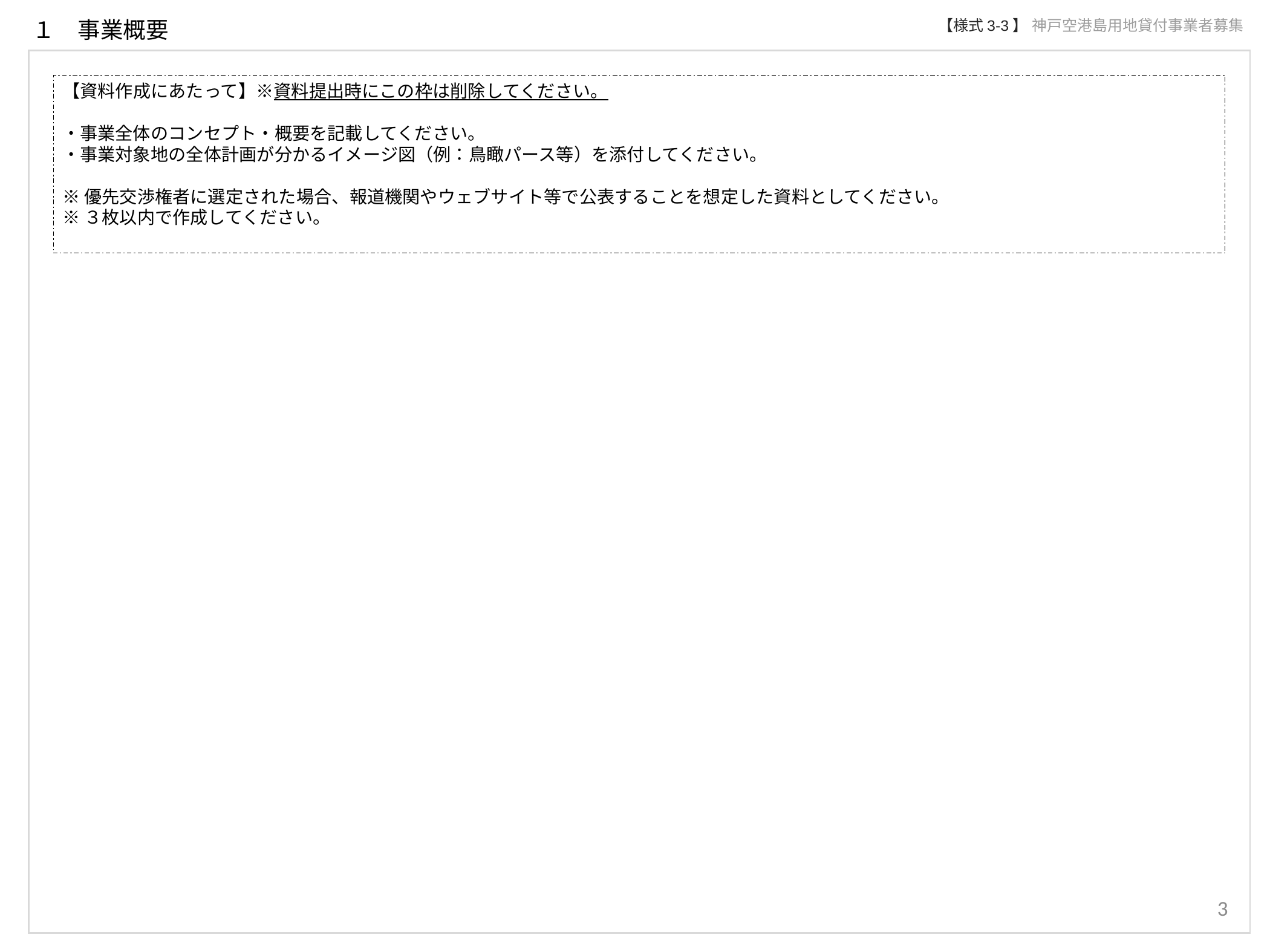

１　事業概要
【様式3-3】
神戸空港島用地貸付事業者募集

【資料作成にあたって】※資料提出時にこの枠は削除してください。

・事業全体のコンセプト・概要を記載してください。
・事業対象地の全体計画が分かるイメージ図（例：鳥瞰パース等）を添付してください。

※優先交渉権者に選定された場合、報道機関やウェブサイト等で公表することを想定した資料としてください。
※３枚以内で作成してください。

3